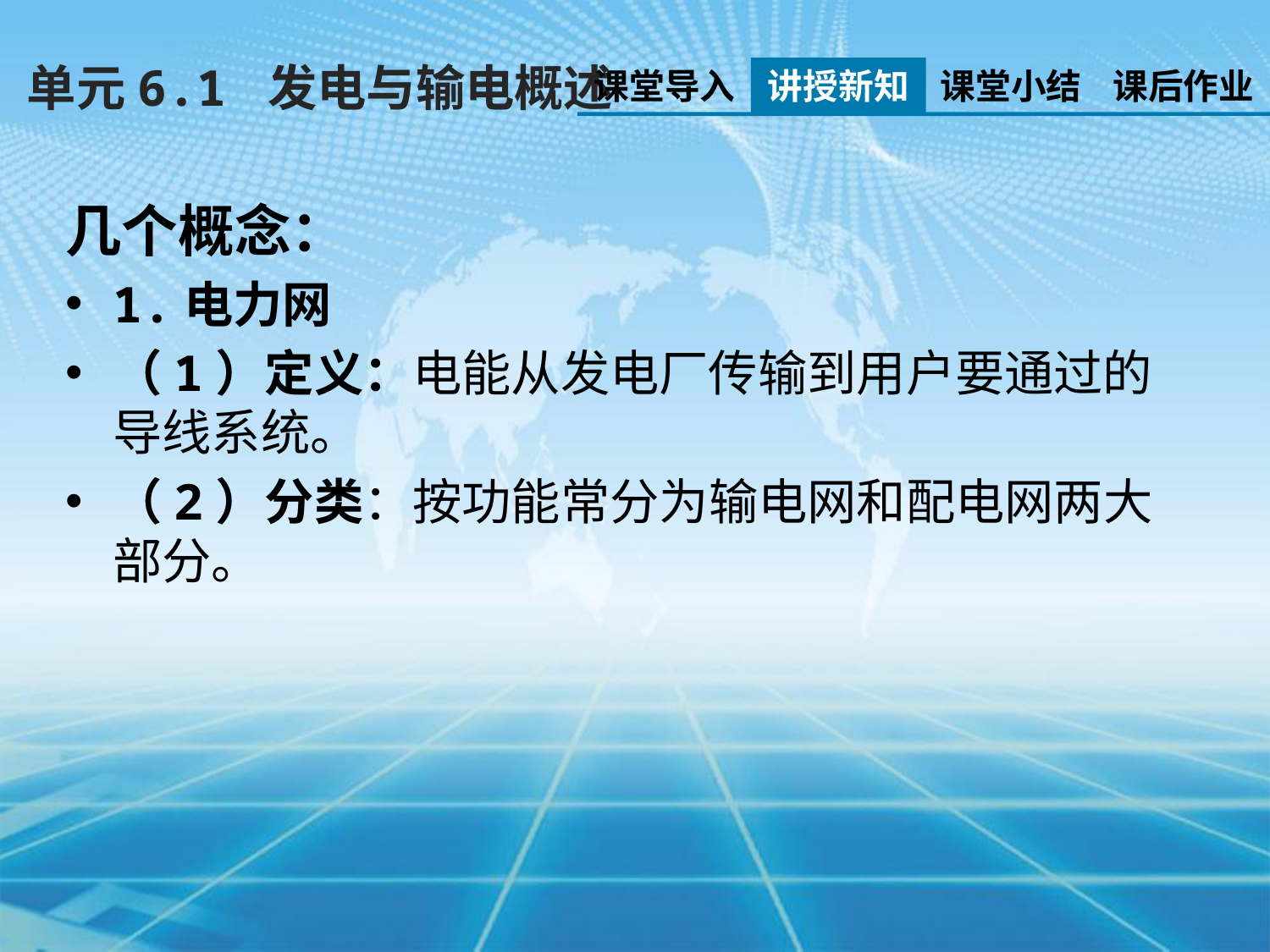

单元6.1 发电与输电概述
课堂导入
讲授新知
课堂小结
课后作业
几个概念：
1.电力网
（1）定义：电能从发电厂传输到用户要通过的导线系统。
（2）分类：按功能常分为输电网和配电网两大部分。